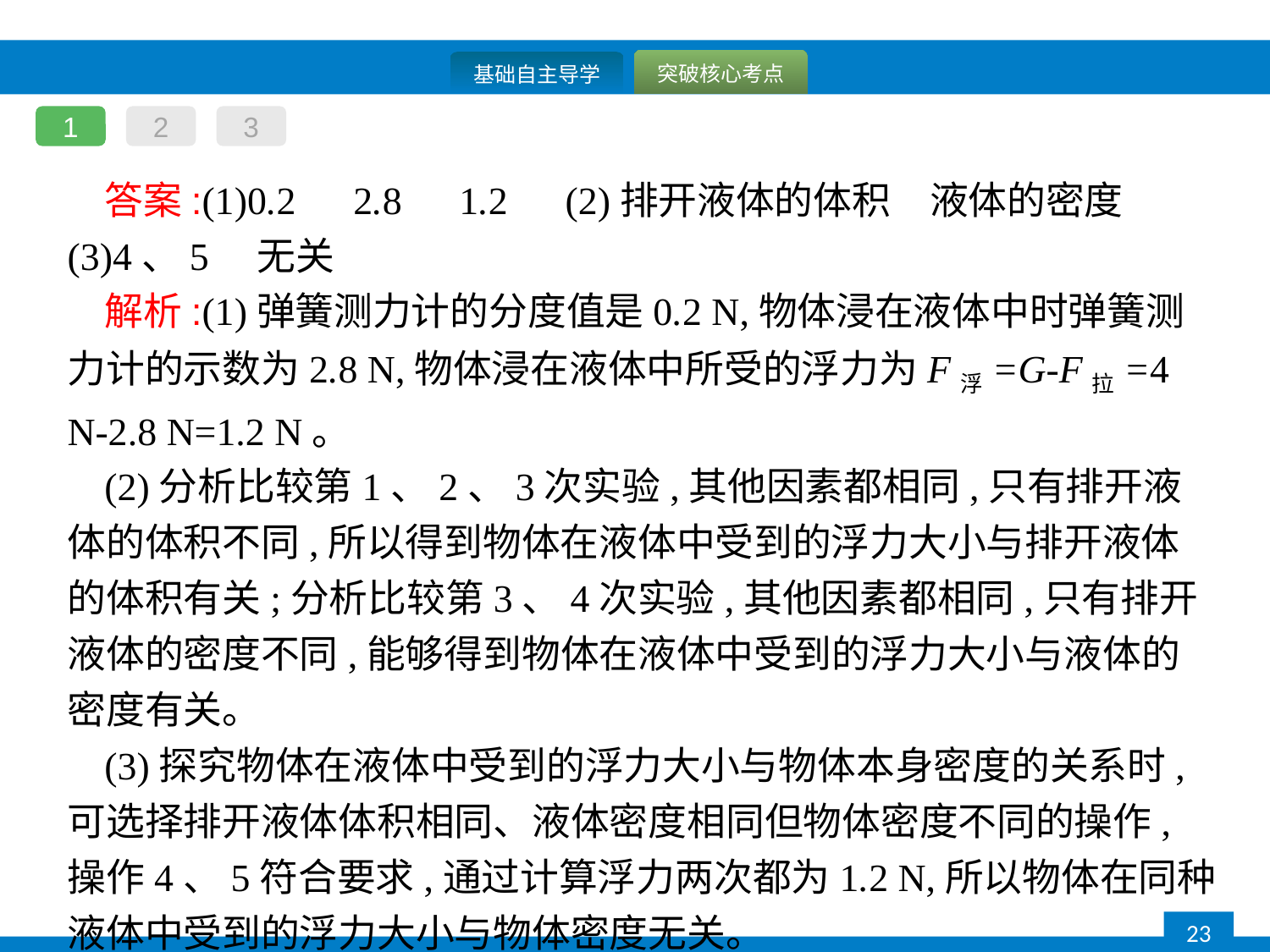

1
2
3
答案:(1)0.2　2.8　1.2　(2)排开液体的体积　液体的密度　(3)4、5　无关
解析:(1)弹簧测力计的分度值是0.2 N,物体浸在液体中时弹簧测力计的示数为2.8 N,物体浸在液体中所受的浮力为F浮=G-F拉=4 N-2.8 N=1.2 N。
(2)分析比较第1、2、3次实验,其他因素都相同,只有排开液体的体积不同,所以得到物体在液体中受到的浮力大小与排开液体的体积有关;分析比较第3、4次实验,其他因素都相同,只有排开液体的密度不同,能够得到物体在液体中受到的浮力大小与液体的密度有关。
(3)探究物体在液体中受到的浮力大小与物体本身密度的关系时,可选择排开液体体积相同、液体密度相同但物体密度不同的操作,操作4、5符合要求,通过计算浮力两次都为1.2 N,所以物体在同种液体中受到的浮力大小与物体密度无关。